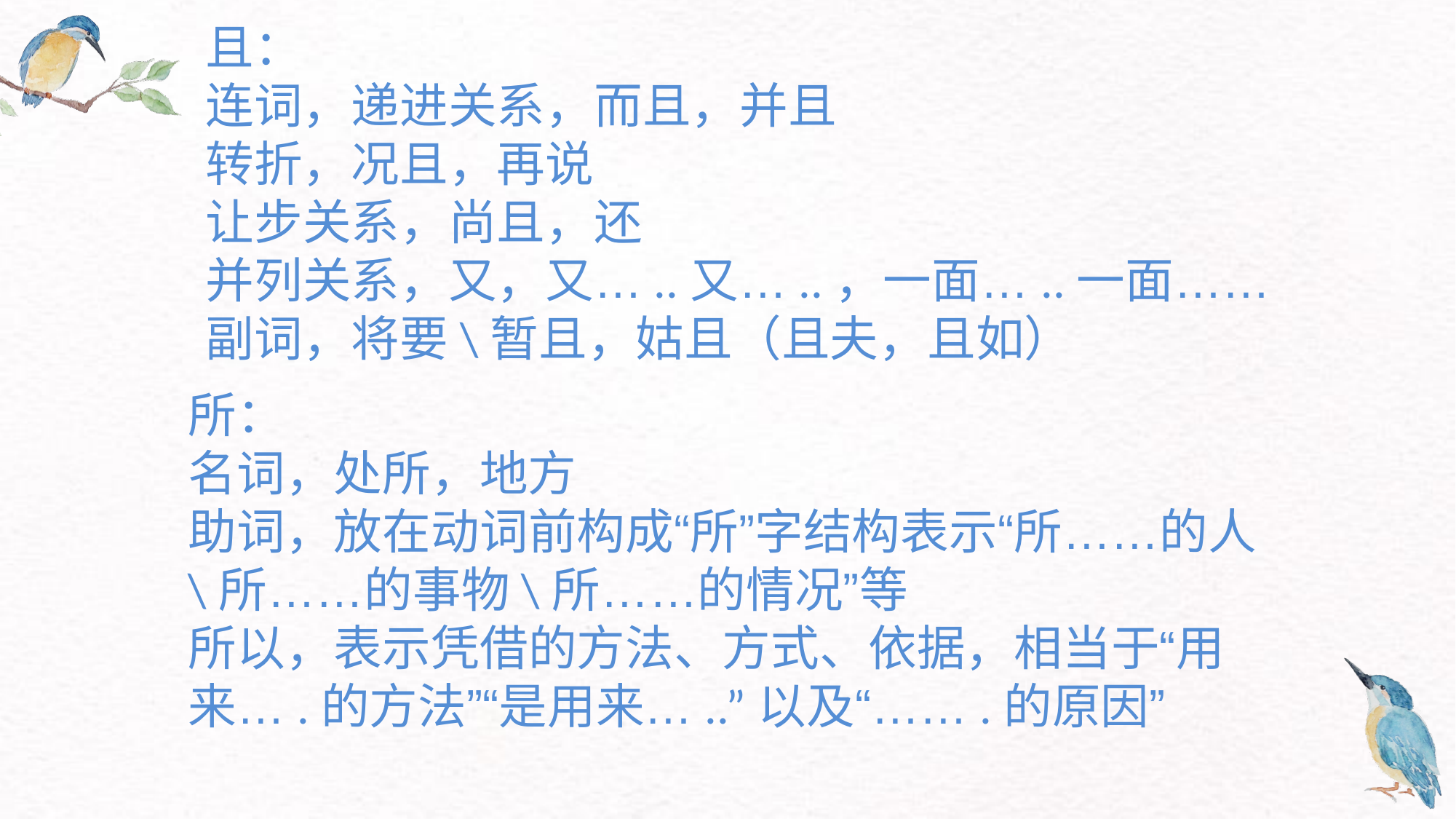

且：
连词，递进关系，而且，并且
转折，况且，再说
让步关系，尚且，还
并列关系，又，又…..又…..，一面…..一面……
副词，将要\暂且，姑且（且夫，且如）
所：
名词，处所，地方
助词，放在动词前构成“所”字结构表示“所……的人\所……的事物\所……的情况”等
所以，表示凭借的方法、方式、依据，相当于“用来….的方法”“是用来…..”以及“…….的原因”